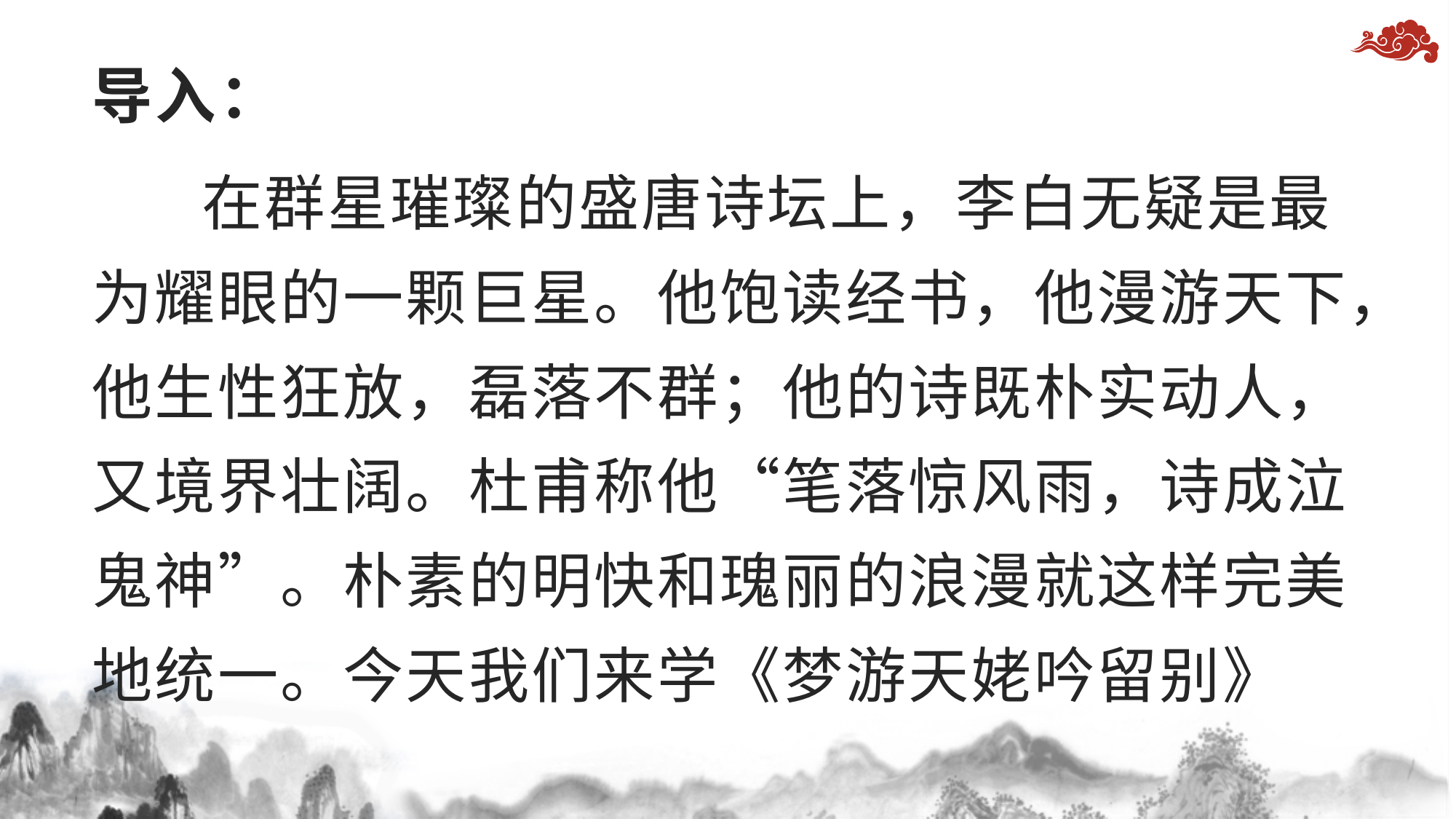

# 导入：
      在群星璀璨的盛唐诗坛上，李白无疑是最为耀眼的一颗巨星。他饱读经书，他漫游天下，他生性狂放，磊落不群；他的诗既朴实动人，又境界壮阔。杜甫称他“笔落惊风雨，诗成泣鬼神”。朴素的明快和瑰丽的浪漫就这样完美地统一。今天我们来学《梦游天姥吟留别》